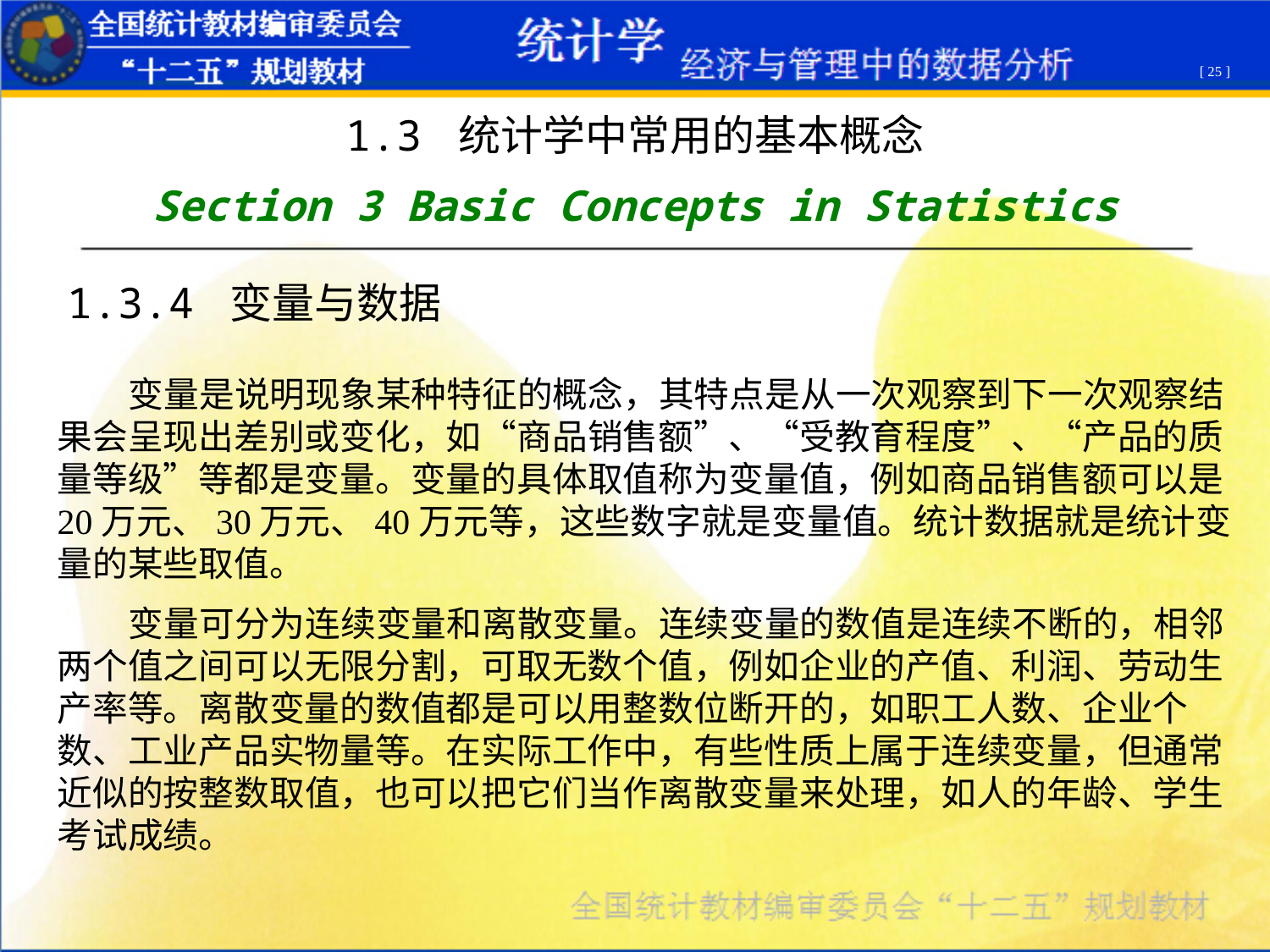

[ 25 ]
1.3 统计学中常用的基本概念
Section 3 Basic Concepts in Statistics
1.3.4 变量与数据
        变量是说明现象某种特征的概念，其特点是从一次观察到下一次观察结果会呈现出差别或变化，如“商品销售额”、“受教育程度”、“产品的质量等级”等都是变量。变量的具体取值称为变量值，例如商品销售额可以是20万元、30万元、40万元等，这些数字就是变量值。统计数据就是统计变量的某些取值。
        变量可分为连续变量和离散变量。连续变量的数值是连续不断的，相邻两个值之间可以无限分割，可取无数个值，例如企业的产值、利润、劳动生产率等。离散变量的数值都是可以用整数位断开的，如职工人数、企业个数、工业产品实物量等。在实际工作中，有些性质上属于连续变量，但通常近似的按整数取值，也可以把它们当作离散变量来处理，如人的年龄、学生考试成绩。